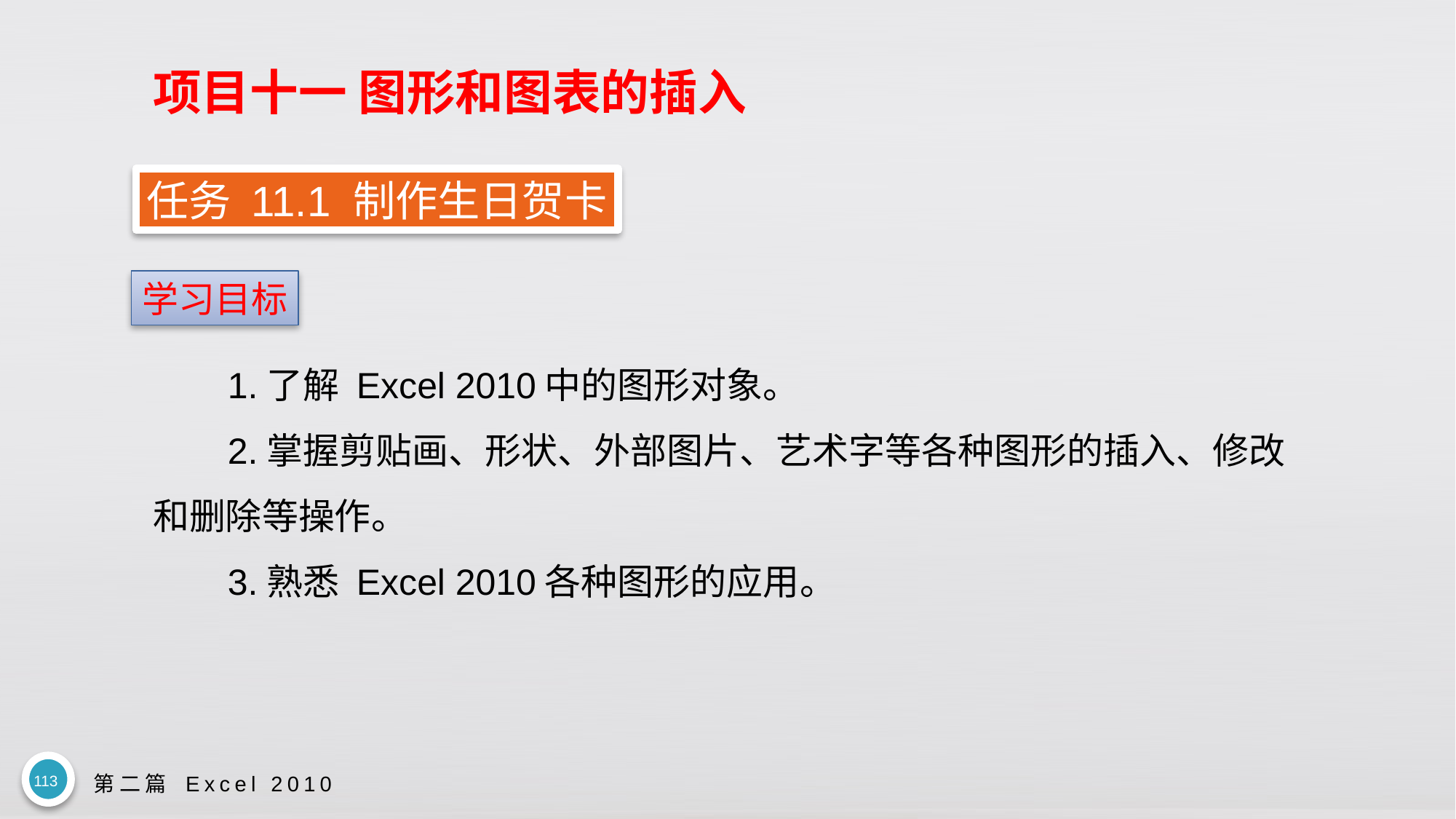

# 项目十一 图形和图表的插入
任务 11.1 制作生日贺卡
学习目标
1.了解 Excel 2010中的图形对象。
2.掌握剪贴画、形状、外部图片、艺术字等各种图形的插入、修改和删除等操作。
3.熟悉 Excel 2010各种图形的应用。
113